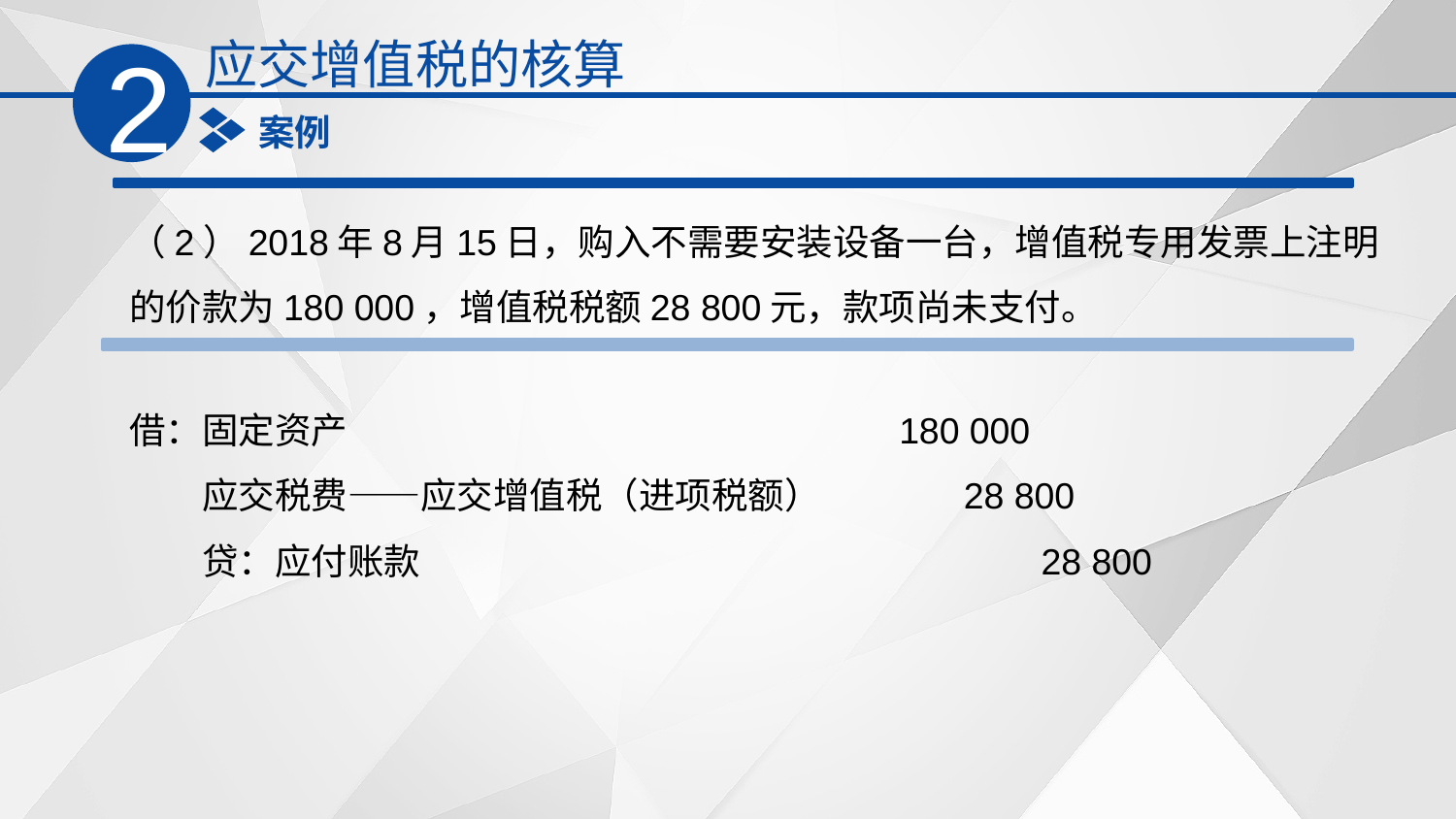

应交增值税的核算
2

案例

（2）2018年8月15日，购入不需要安装设备一台，增值税专用发票上注明的价款为180 000，增值税税额28 800元，款项尚未支付。

借：固定资产　　　　　　　　　　　　　　    180 000
　　应交税费——应交增值税（进项税额）　　　   28 800
　　贷：应付账款　　　　　　　　　　　　　　　        28 800